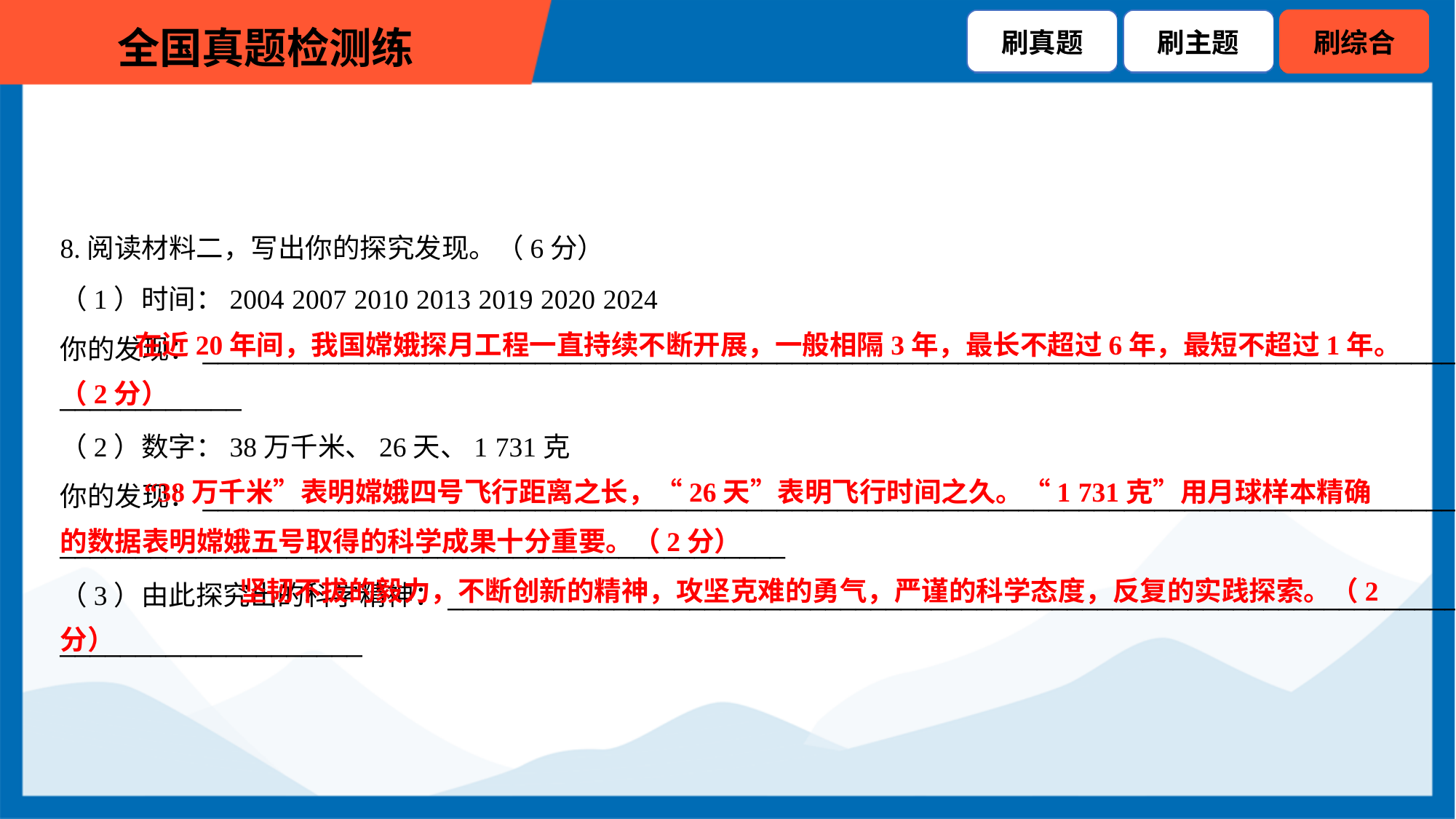

8.阅读材料二，写出你的探究发现。（6分）
（1）时间：2004 2007 2010 2013 2019 2020 2024
你的发现：_______________________________________________________________________________________
____________
           在近20年间，我国嫦娥探月工程一直持续不断开展，一般相隔3年，最长不超过6年，最短不超过1年。（2分）
（2）数字：38万千米、26天、1 731克
你的发现：_______________________________________________________________________________________
________________________________________________
           “38万千米”表明嫦娥四号飞行距离之长，“26天”表明飞行时间之久。“1 731克”用月球样本精确的数据表明嫦娥五号取得的科学成果十分重要。（2分）
                            坚韧不拔的毅力，不断创新的精神，攻坚克难的勇气，严谨的科学态度，反复的实践探索。（2分）
（3）由此探究出的科学精神：______________________________________________________________________
____________________